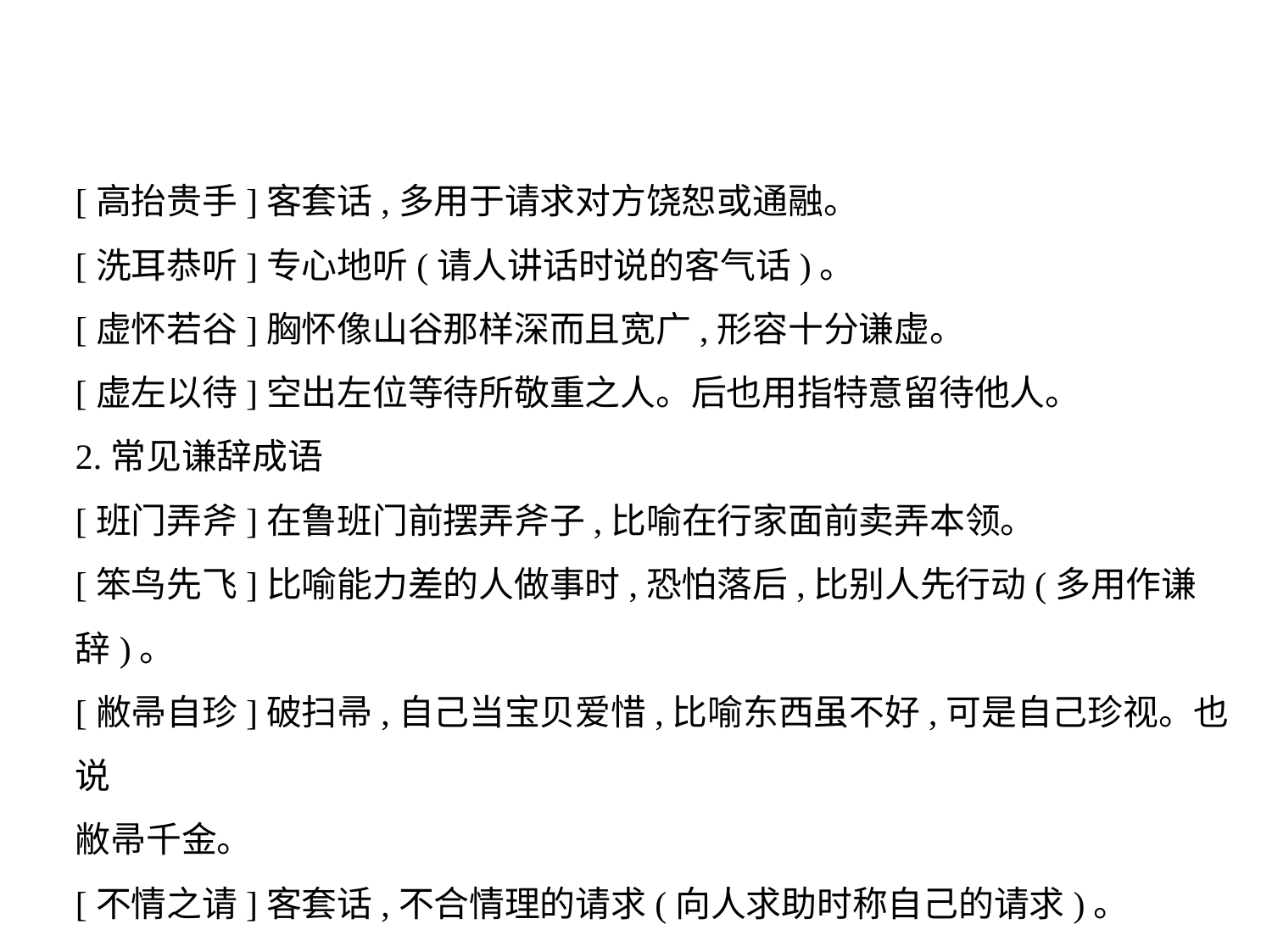

[高抬贵手]客套话,多用于请求对方饶恕或通融。
[洗耳恭听]专心地听(请人讲话时说的客气话)。
[虚怀若谷]胸怀像山谷那样深而且宽广,形容十分谦虚。
[虚左以待]空出左位等待所敬重之人。后也用指特意留待他人。
2.常见谦辞成语
[班门弄斧]在鲁班门前摆弄斧子,比喻在行家面前卖弄本领。
[笨鸟先飞]比喻能力差的人做事时,恐怕落后,比别人先行动(多用作谦
辞)。
[敝帚自珍]破扫帚,自己当宝贝爱惜,比喻东西虽不好,可是自己珍视。也说
敝帚千金。
[不情之请]客套话,不合情理的请求(向人求助时称自己的请求)。